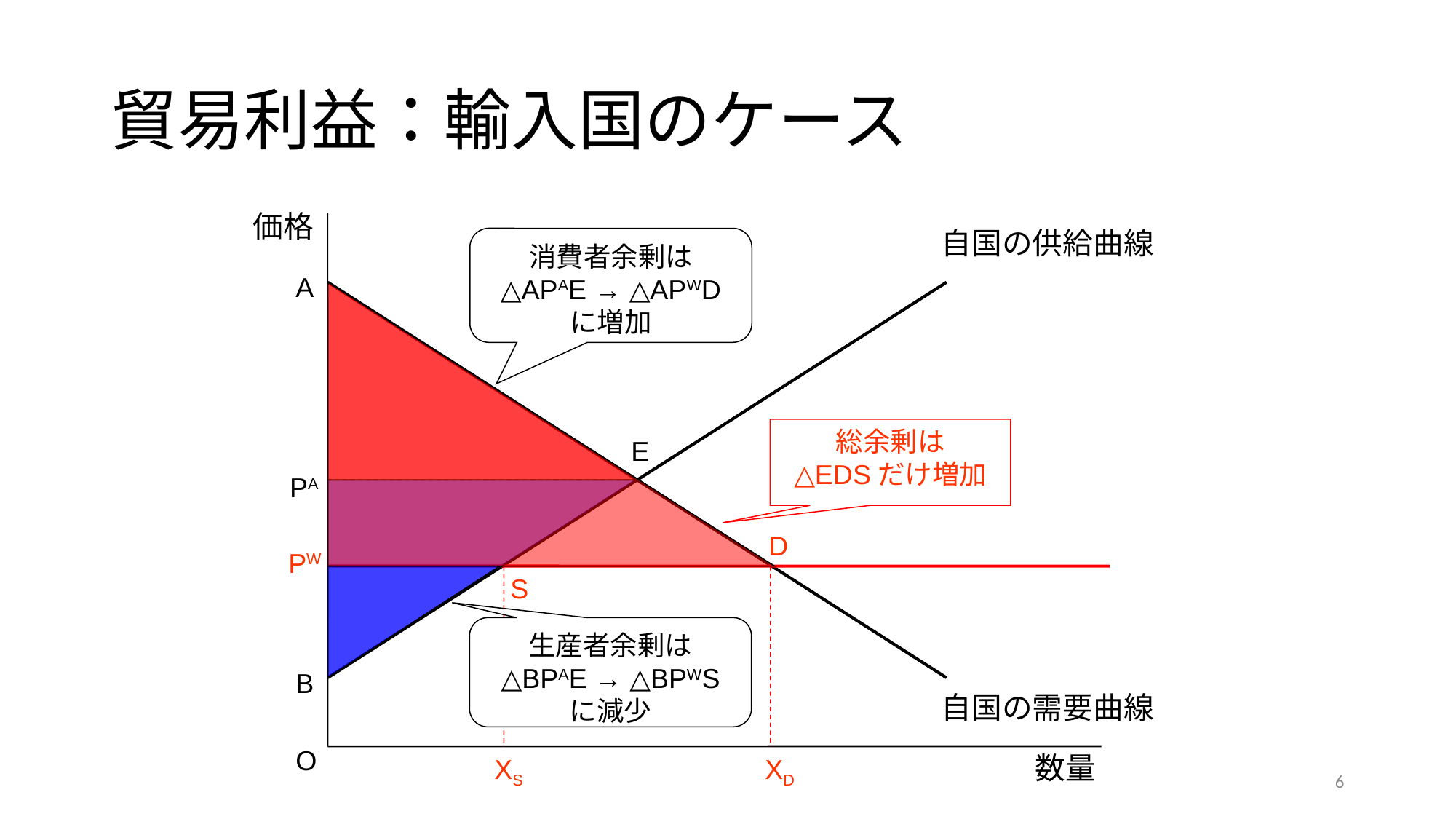

# 貿易利益：輸入国のケース
価格

O
数量

自国の供給曲線
消費者余剰は
△APAE → △APWD
に増加
A

総余剰は
△EDSだけ増加
E
PA

D
PW

S

生産者余剰は
△BPAE → △BPWS
に減少
B
自国の需要曲線
XS
XD
6